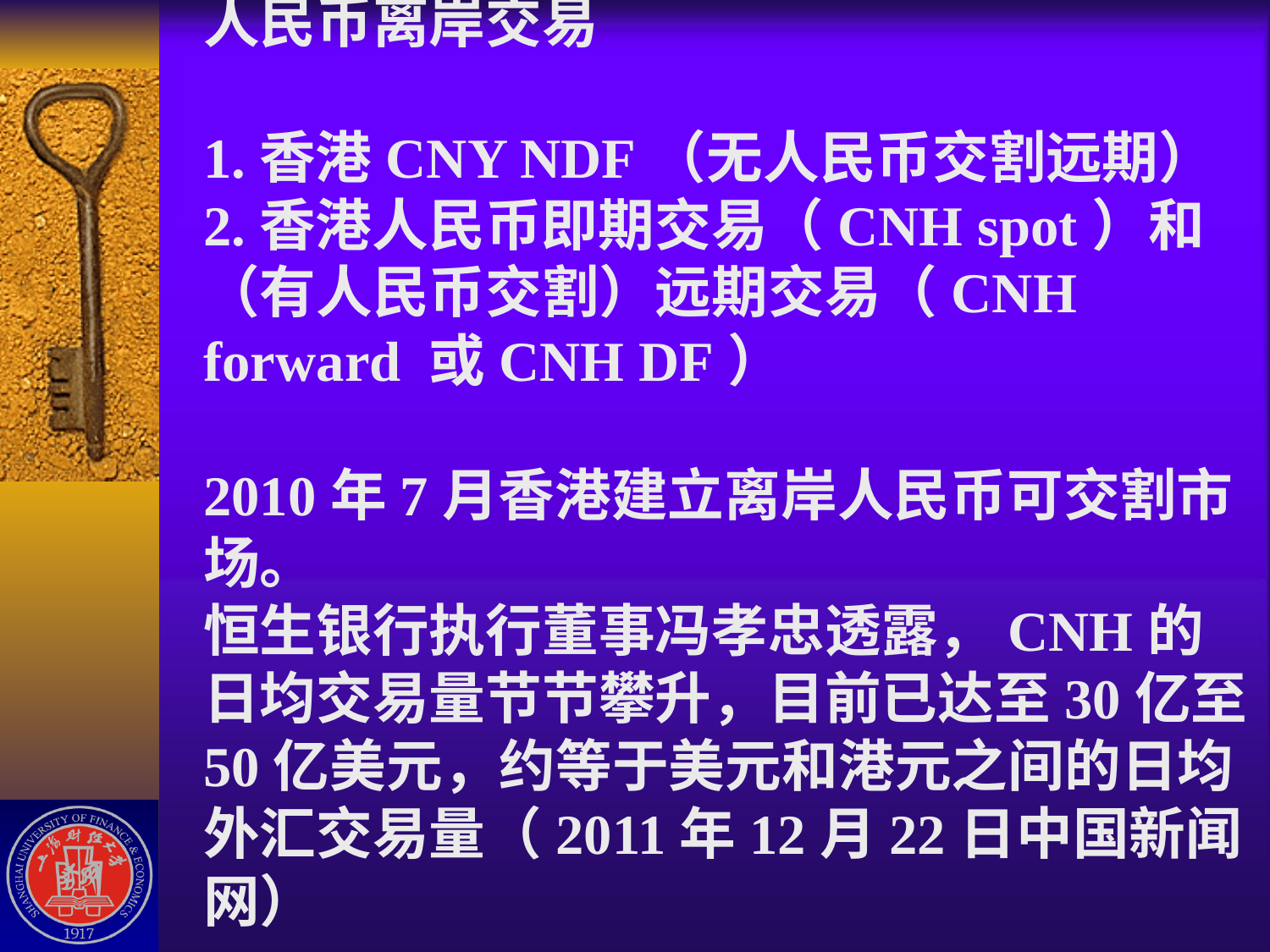

# 人民币离岸交易 1.香港CNY NDF（无人民币交割远期） 2.香港人民币即期交易（CNH spot）和（有人民币交割）远期交易（CNH forward 或CNH DF） 2010年7月香港建立离岸人民币可交割市场。 恒生银行执行董事冯孝忠透露，CNH的日均交易量节节攀升，目前已达至30亿至50亿美元，约等于美元和港元之间的日均外汇交易量（2011年12月22日中国新闻网）